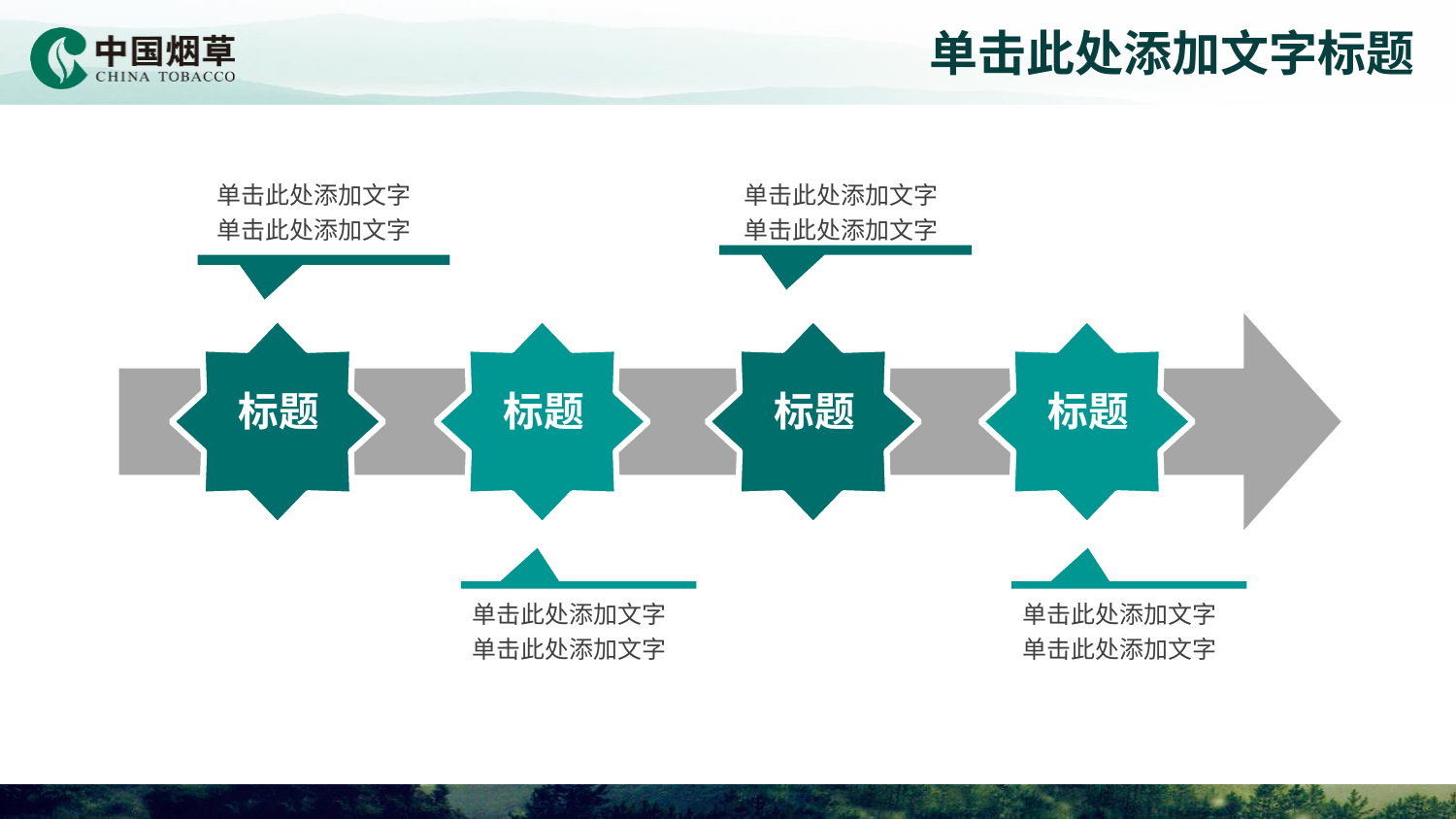

单击此处添加文字
单击此处添加文字

单击此处添加文字
单击此处添加文字

标题

标题

标题

标题

单击此处添加文字
单击此处添加文字

单击此处添加文字
单击此处添加文字